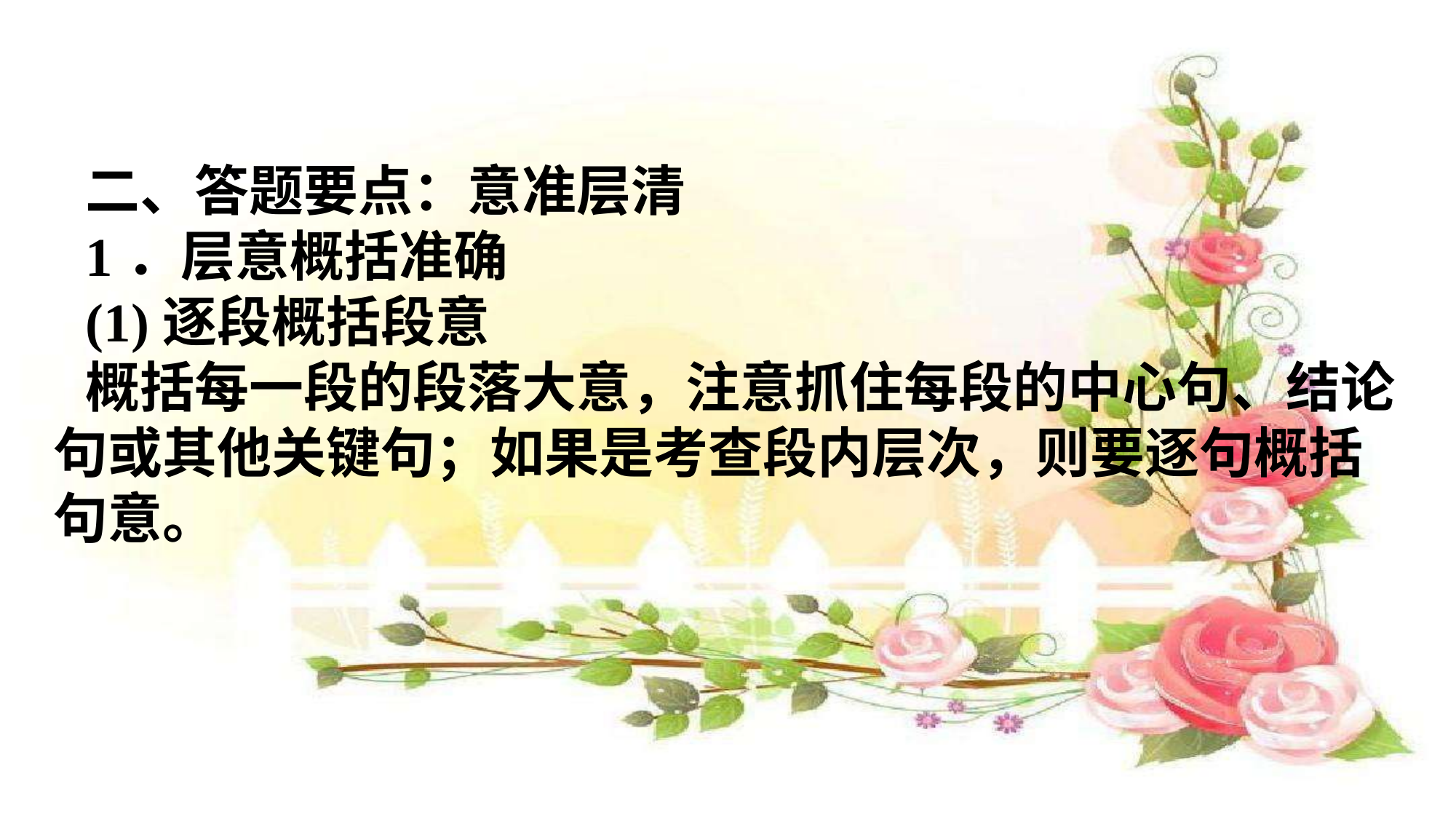

二、答题要点：意准层清
1．层意概括准确
(1)逐段概括段意
概括每一段的段落大意，注意抓住每段的中心句、结论句或其他关键句；如果是考查段内层次，则要逐句概括句意。